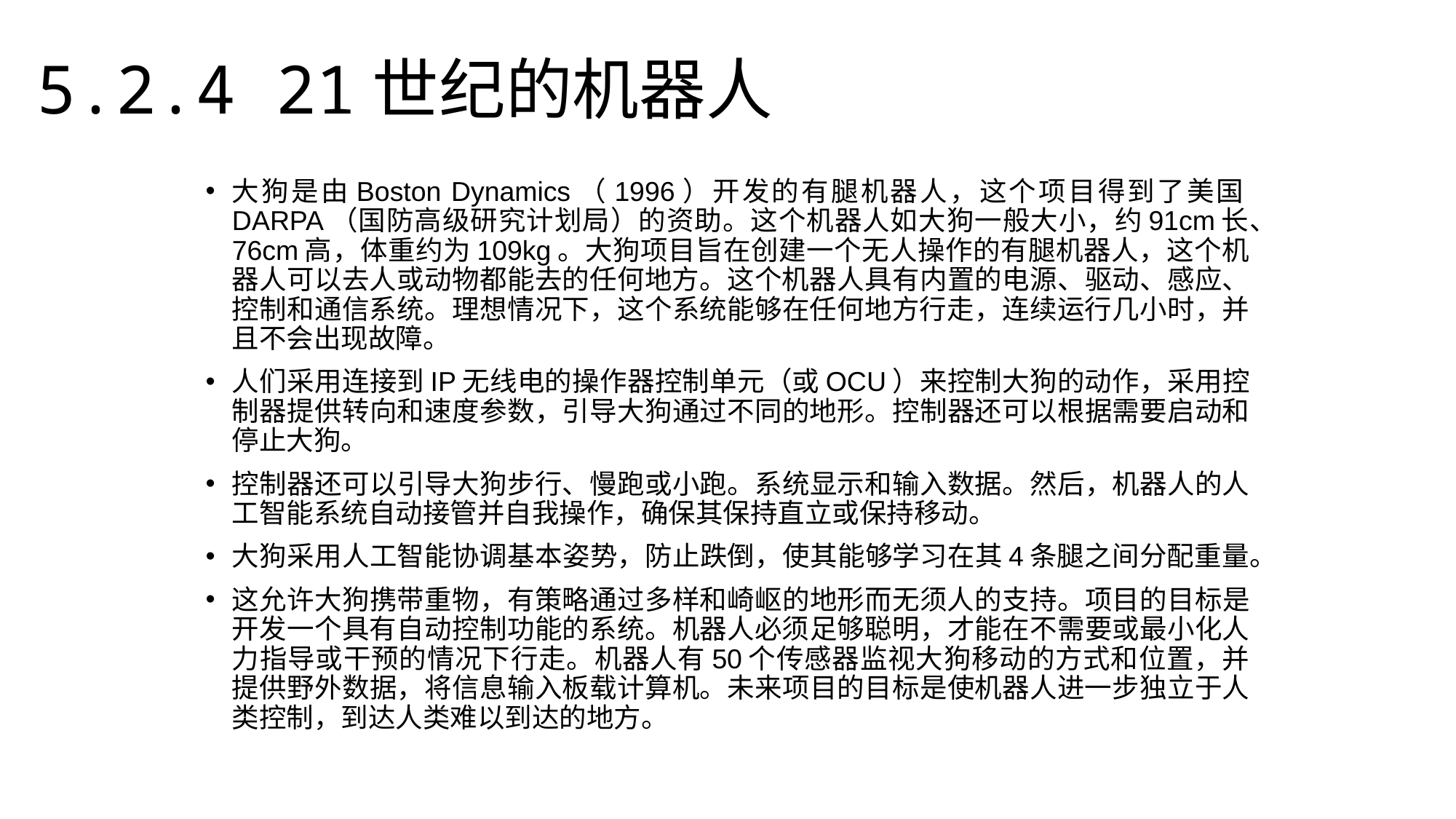

5.2.4 21世纪的机器人

大狗是由Boston Dynamics（1996）开发的有腿机器人，这个项目得到了美国DARPA（国防高级研究计划局）的资助。这个机器人如大狗一般大小，约91cm长、76cm高，体重约为109kg。大狗项目旨在创建一个无人操作的有腿机器人，这个机器人可以去人或动物都能去的任何地方。这个机器人具有内置的电源、驱动、感应、控制和通信系统。理想情况下，这个系统能够在任何地方行走，连续运行几小时，并且不会出现故障。
人们采用连接到IP无线电的操作器控制单元（或OCU）来控制大狗的动作，采用控制器提供转向和速度参数，引导大狗通过不同的地形。控制器还可以根据需要启动和停止大狗。
控制器还可以引导大狗步行、慢跑或小跑。系统显示和输入数据。然后，机器人的人工智能系统自动接管并自我操作，确保其保持直立或保持移动。
大狗采用人工智能协调基本姿势，防止跌倒，使其能够学习在其4条腿之间分配重量。
这允许大狗携带重物，有策略通过多样和崎岖的地形而无须人的支持。项目的目标是开发一个具有自动控制功能的系统。机器人必须足够聪明，才能在不需要或最小化人力指导或干预的情况下行走。机器人有50个传感器监视大狗移动的方式和位置，并提供野外数据，将信息输入板载计算机。未来项目的目标是使机器人进一步独立于人类控制，到达人类难以到达的地方。